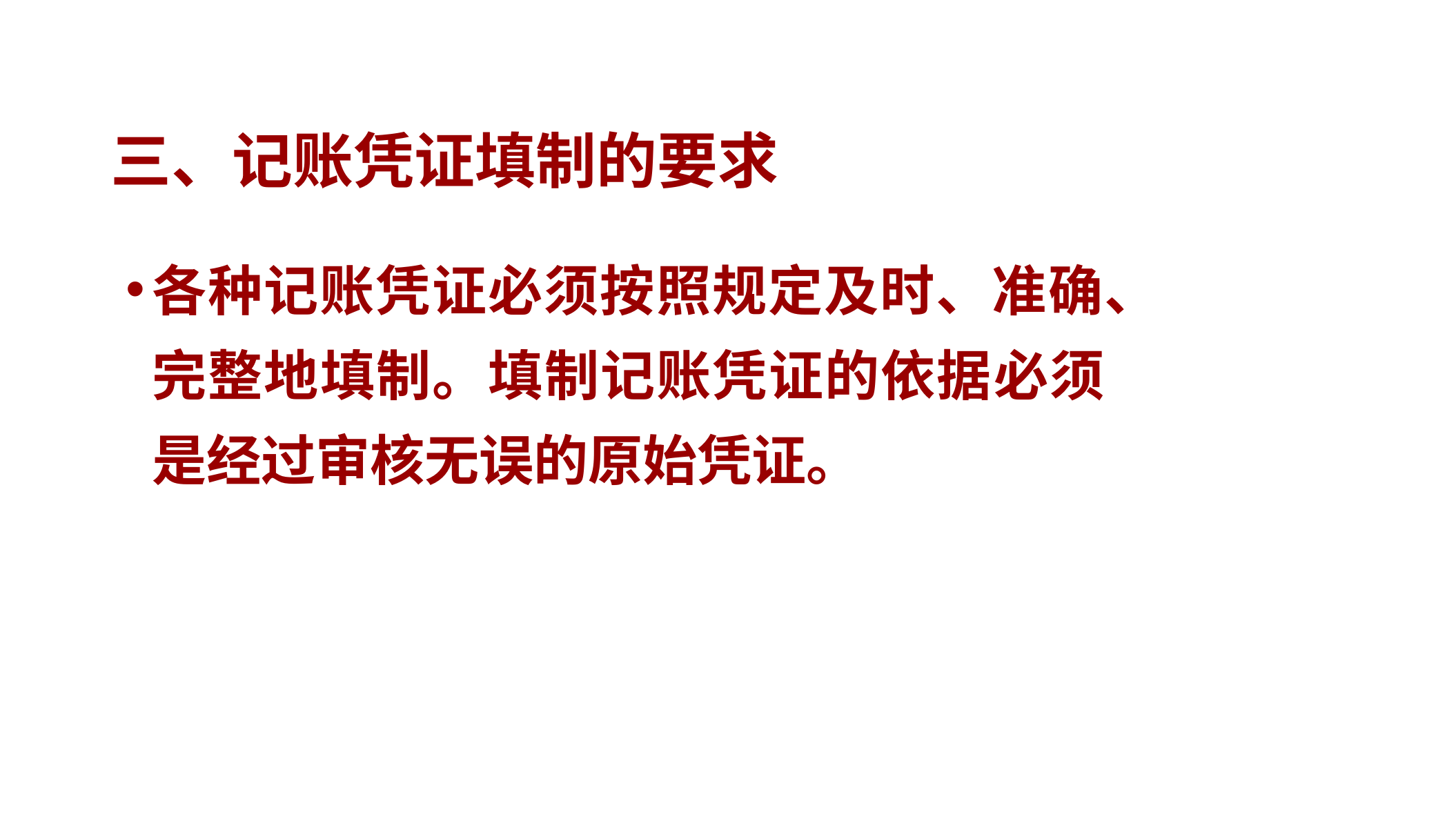

# 三、记账凭证填制的要求
各种记账凭证必须按照规定及时、准确、完整地填制。填制记账凭证的依据必须是经过审核无误的原始凭证。